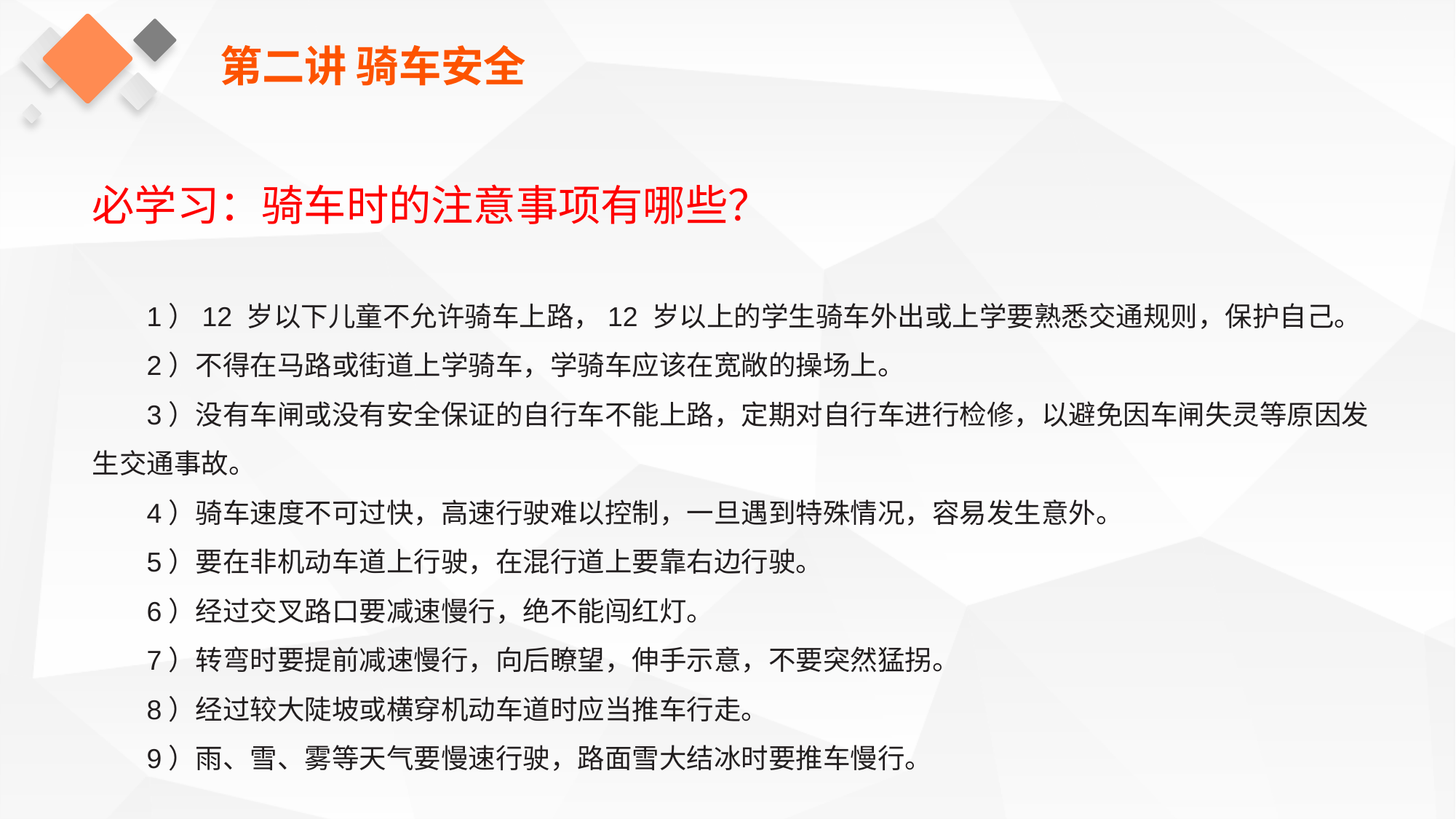

第二讲 骑车安全
必学习：骑车时的注意事项有哪些？
1）12 岁以下儿童不允许骑车上路，12 岁以上的学生骑车外出或上学要熟悉交通规则，保护自己。
2）不得在马路或街道上学骑车，学骑车应该在宽敞的操场上。
3）没有车闸或没有安全保证的自行车不能上路，定期对自行车进行检修，以避免因车闸失灵等原因发生交通事故。
4）骑车速度不可过快，高速行驶难以控制，一旦遇到特殊情况，容易发生意外。
5）要在非机动车道上行驶，在混行道上要靠右边行驶。
6）经过交叉路口要减速慢行，绝不能闯红灯。
7）转弯时要提前减速慢行，向后瞭望，伸手示意，不要突然猛拐。
8）经过较大陡坡或横穿机动车道时应当推车行走。
9）雨、雪、雾等天气要慢速行驶，路面雪大结冰时要推车慢行。